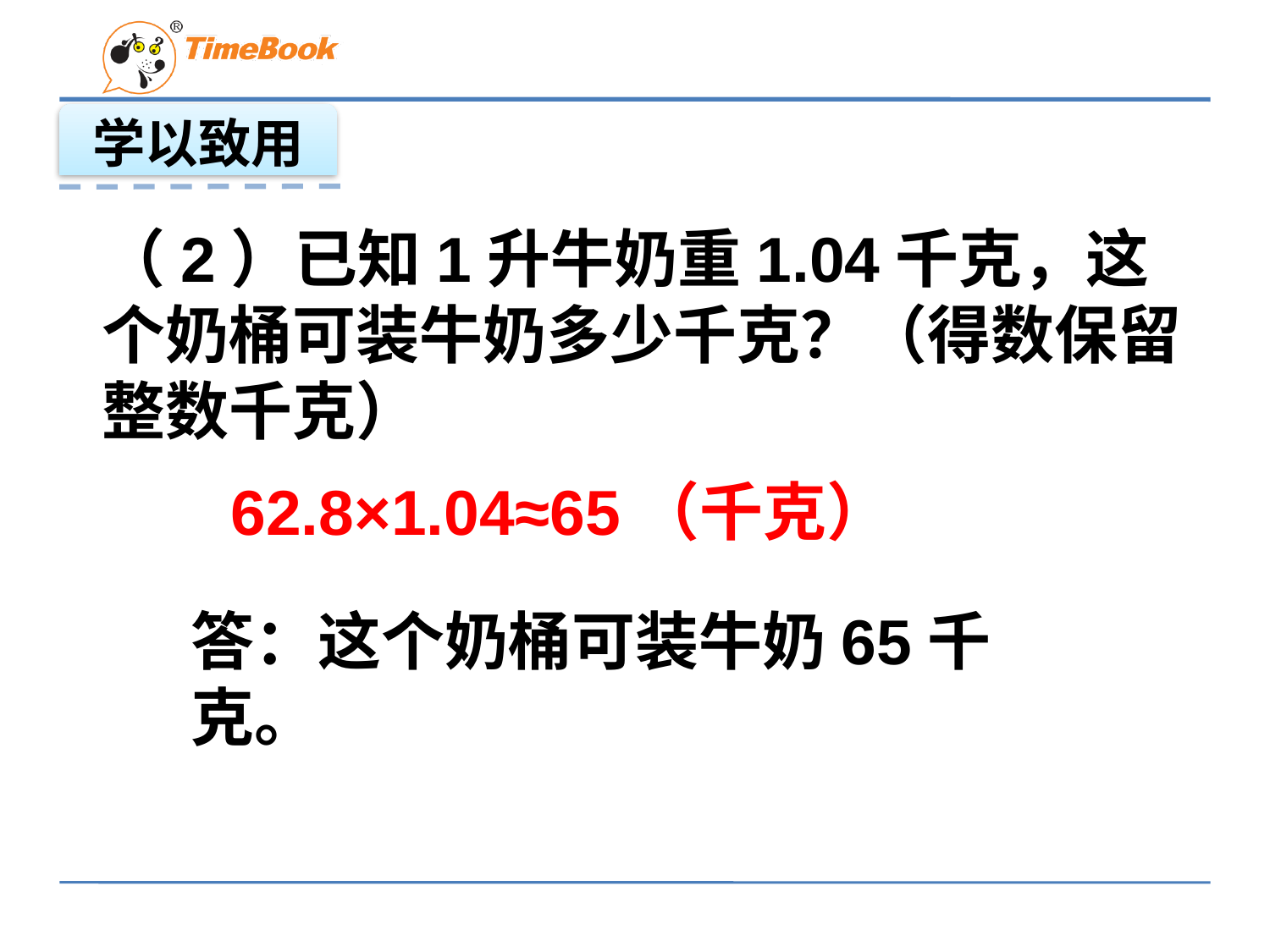

学以致用
（2）已知1升牛奶重1.04千克，这个奶桶可装牛奶多少千克？（得数保留整数千克）
62.8×1.04≈65（千克）
答：这个奶桶可装牛奶65千克。